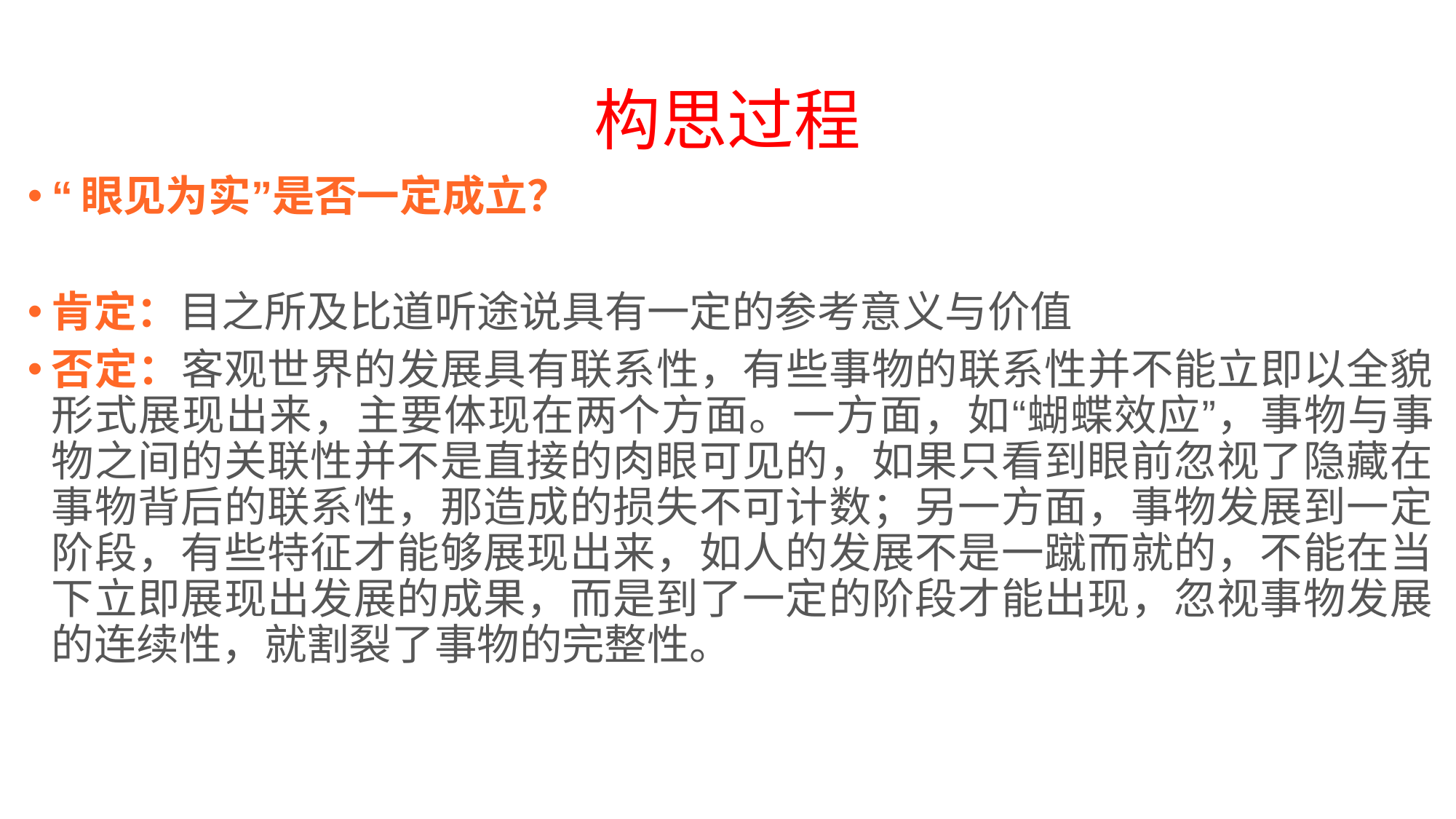

# 构思过程
“眼见为实”是否一定成立？

肯定：目之所及比道听途说具有一定的参考意义与价值
否定：客观世界的发展具有联系性，有些事物的联系性并不能立即以全貌形式展现出来，主要体现在两个方面。一方面，如“蝴蝶效应”，事物与事物之间的关联性并不是直接的肉眼可见的，如果只看到眼前忽视了隐藏在事物背后的联系性，那造成的损失不可计数；另一方面，事物发展到一定阶段，有些特征才能够展现出来，如人的发展不是一蹴而就的，不能在当下立即展现出发展的成果，而是到了一定的阶段才能出现，忽视事物发展的连续性，就割裂了事物的完整性。